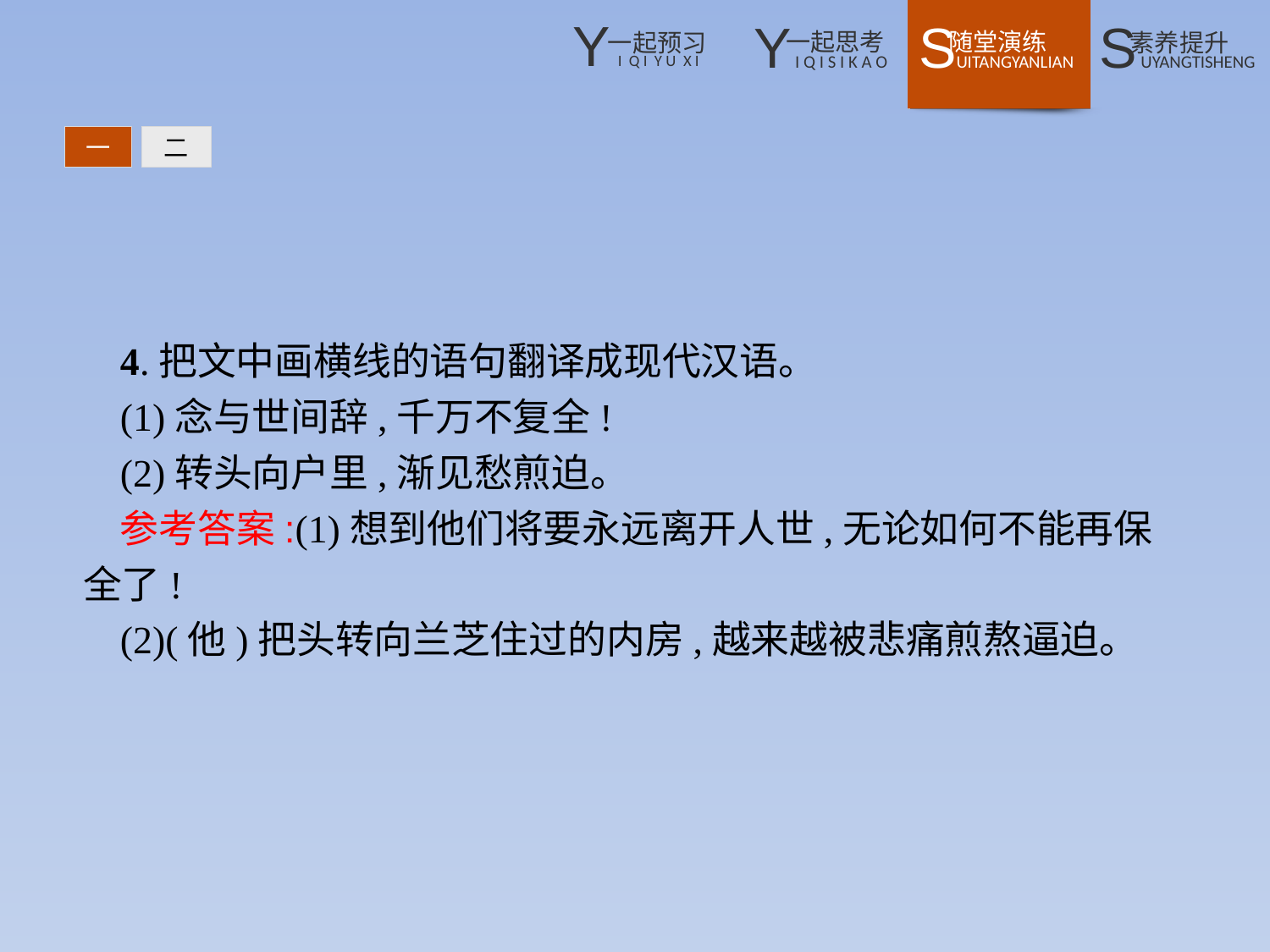

一
二
4.把文中画横线的语句翻译成现代汉语。
(1)念与世间辞,千万不复全!
(2)转头向户里,渐见愁煎迫。
参考答案:(1)想到他们将要永远离开人世,无论如何不能再保全了!
(2)(他)把头转向兰芝住过的内房,越来越被悲痛煎熬逼迫。